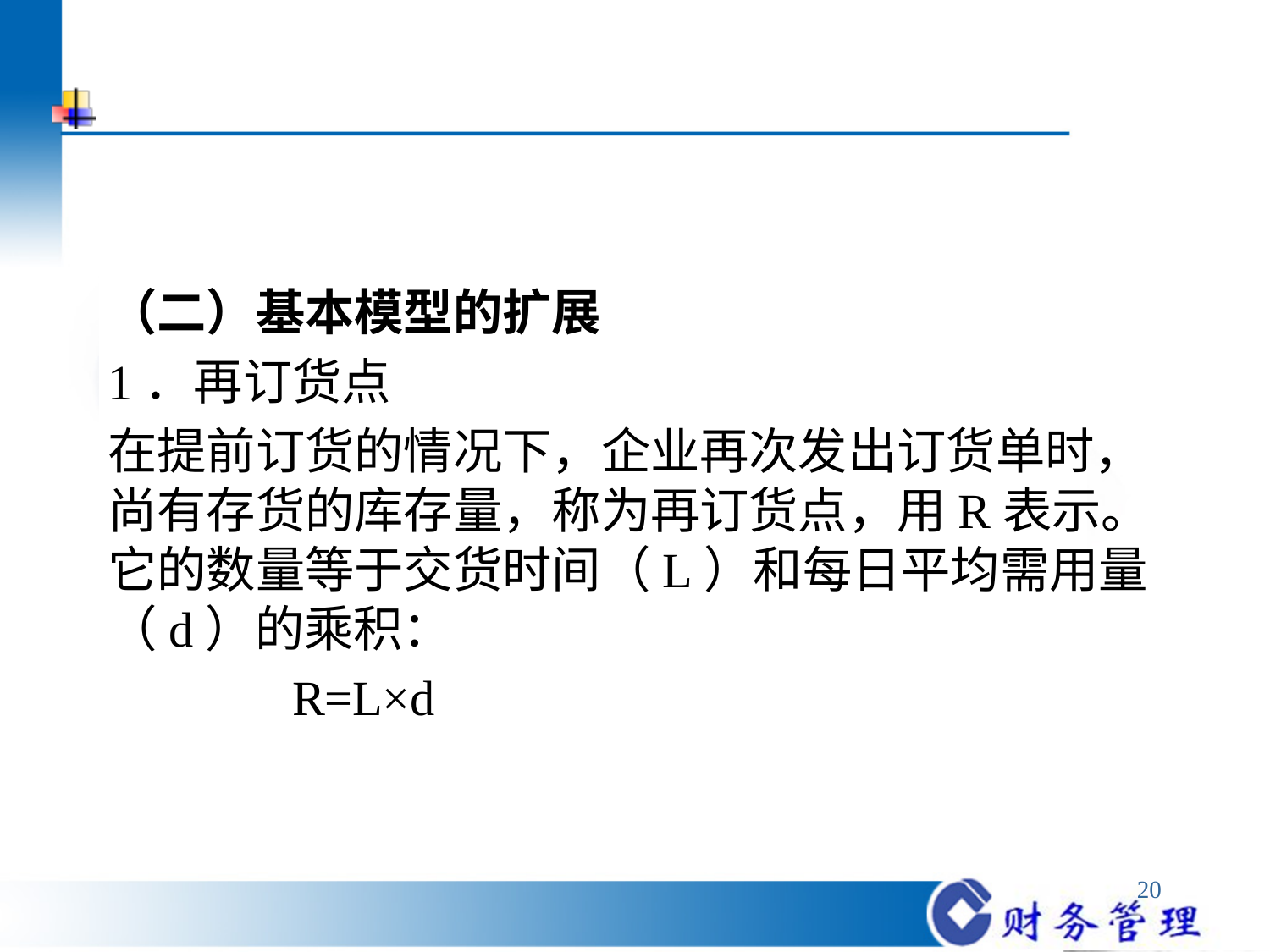

#
（二）基本模型的扩展
1．再订货点
在提前订货的情况下，企业再次发出订货单时，尚有存货的库存量，称为再订货点，用R表示。它的数量等于交货时间（L）和每日平均需用量（d）的乘积：
               R=L×d

20